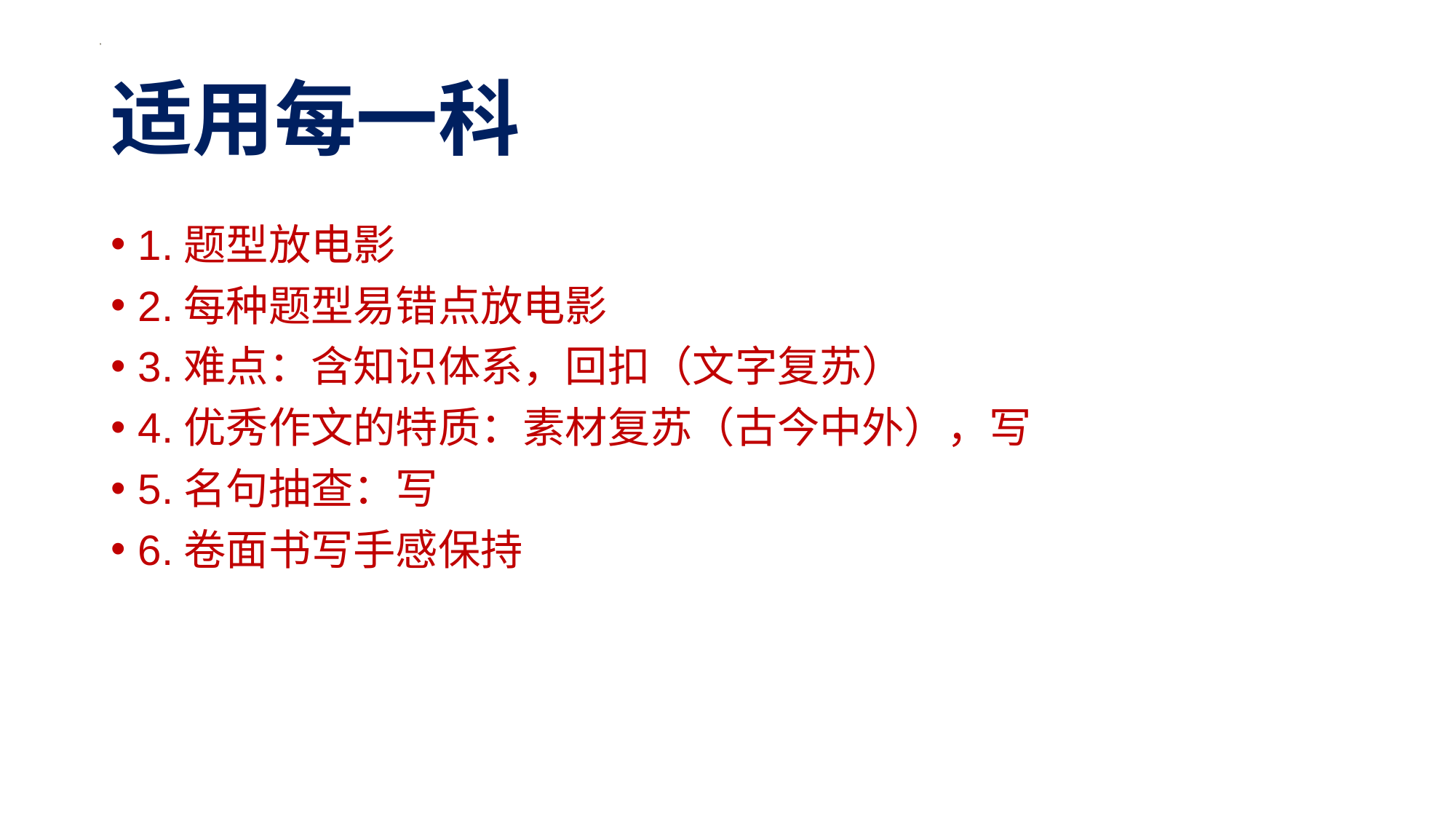

# 适用每一科
1.题型放电影
2.每种题型易错点放电影
3.难点：含知识体系，回扣（文字复苏）
4.优秀作文的特质：素材复苏（古今中外），写
5.名句抽查：写
6.卷面书写手感保持